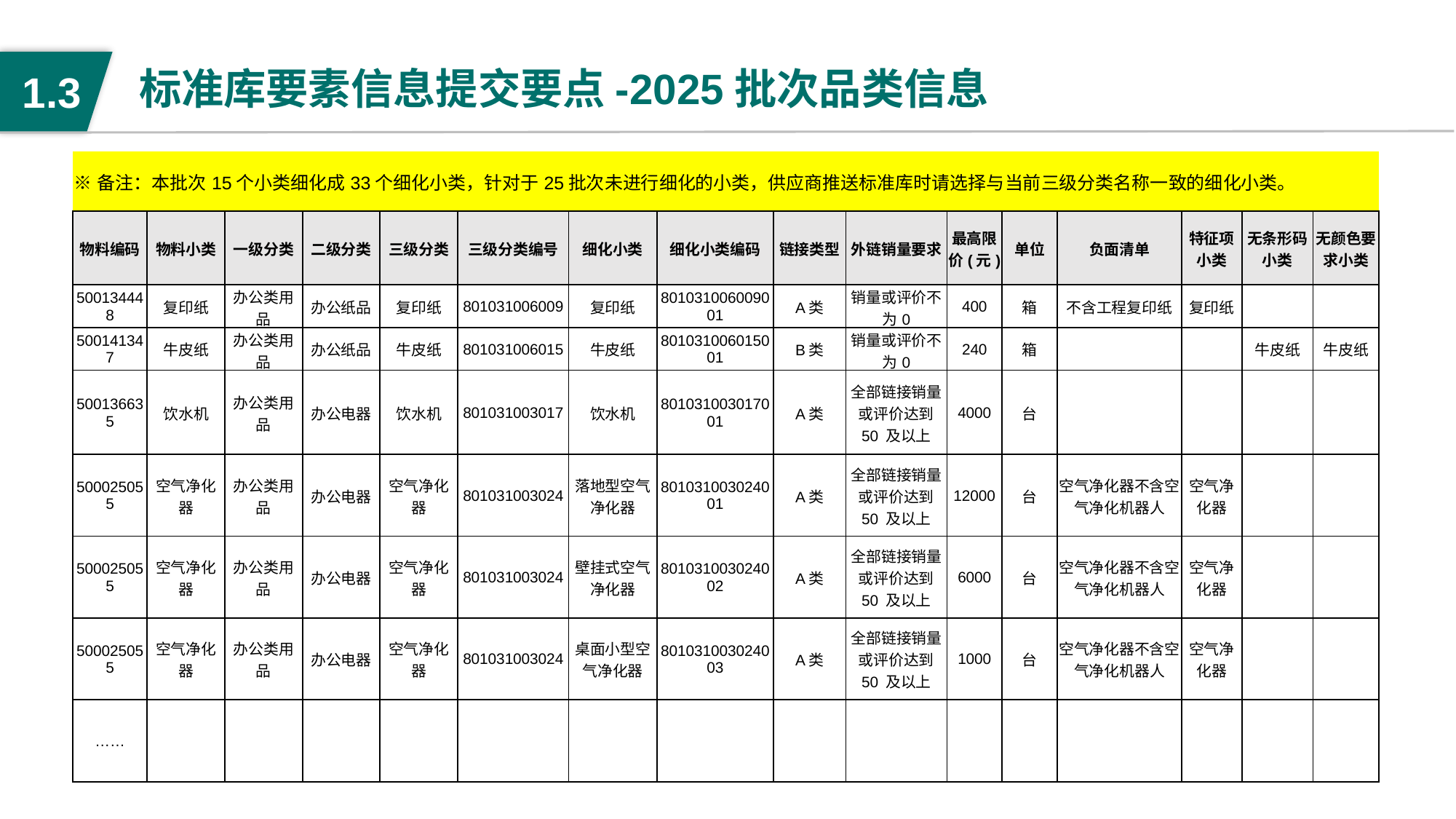

标准库要素信息提交要点-2025批次品类信息
1.3
| ※备注：本批次15个小类细化成33个细化小类，针对于25批次未进行细化的小类，供应商推送标准库时请选择与当前三级分类名称一致的细化小类。 |  |  |  |  |  |  |  |  |  |  |  |  |  |  |  |
| --- | --- | --- | --- | --- | --- | --- | --- | --- | --- | --- | --- | --- | --- | --- | --- |
| 物料编码 | 物料小类 | 一级分类 | 二级分类 | 三级分类 | 三级分类编号 | 细化小类 | 细化小类编码 | 链接类型 | 外链销量要求 | 最高限价(元) | 单位 | 负面清单 | 特征项小类 | 无条形码小类 | 无颜色要求小类 |
| 500134448 | 复印纸 | 办公类用品 | 办公纸品 | 复印纸 | 801031006009 | 复印纸 | 801031006009001 | A类 | 销量或评价不为0 | 400 | 箱 | 不含工程复印纸 | 复印纸 |  |  |
| 500141347 | 牛皮纸 | 办公类用品 | 办公纸品 | 牛皮纸 | 801031006015 | 牛皮纸 | 801031006015001 | B类 | 销量或评价不为0 | 240 | 箱 |  |  | 牛皮纸 | 牛皮纸 |
| 500136635 | 饮水机 | 办公类用品 | 办公电器 | 饮水机 | 801031003017 | 饮水机 | 801031003017001 | A类 | 全部链接销量 或评价达到 50 及以上 | 4000 | 台 |  |  |  |  |
| 500025055 | 空气净化器 | 办公类用品 | 办公电器 | 空气净化器 | 801031003024 | 落地型空气净化器 | 801031003024001 | A类 | 全部链接销量 或评价达到 50 及以上 | 12000 | 台 | 空气净化器不含空气净化机器人 | 空气净化器 |  |  |
| 500025055 | 空气净化器 | 办公类用品 | 办公电器 | 空气净化器 | 801031003024 | 壁挂式空气净化器 | 801031003024002 | A类 | 全部链接销量 或评价达到 50 及以上 | 6000 | 台 | 空气净化器不含空气净化机器人 | 空气净化器 |  |  |
| 500025055 | 空气净化器 | 办公类用品 | 办公电器 | 空气净化器 | 801031003024 | 桌面小型空气净化器 | 801031003024003 | A类 | 全部链接销量 或评价达到 50 及以上 | 1000 | 台 | 空气净化器不含空气净化机器人 | 空气净化器 |  |  |
| …… |  |  |  |  |  |  |  |  |  |  |  |  |  |  |  |